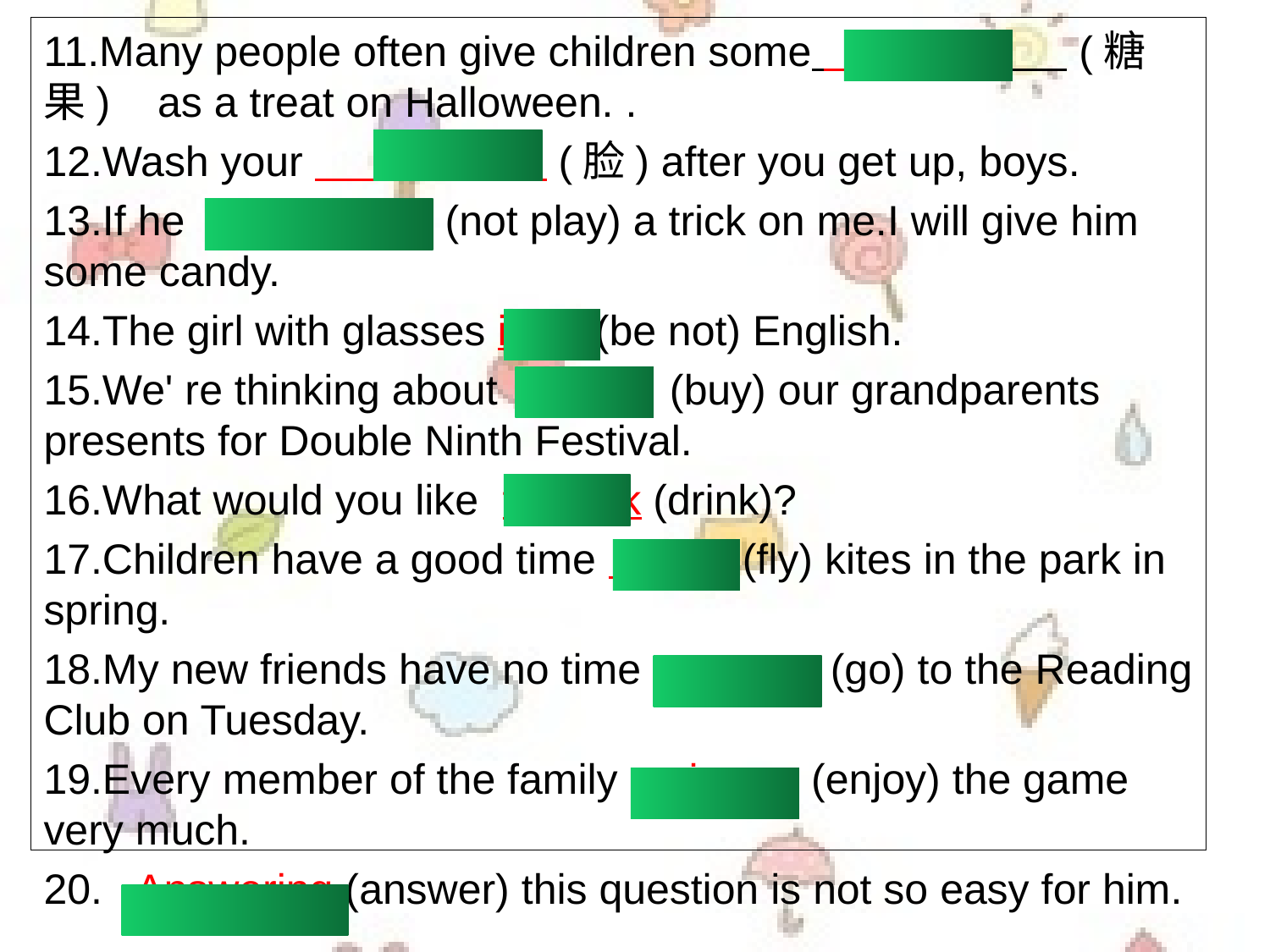

11.Many people often give children some    candy         (糖果)    as a treat on Halloween. .
12.Wash your       faces      (脸) after you get up, boys.
13.If he  doesn't play (not play) a trick on me.I will give him some candy.
14.The girl with glasses isn't  (be not) English.
15.We' re thinking about  buying  (buy) our grandparents presents for Double Ninth Festival.
16.What would you like  to drink (drink)?
17.Children have a good time  flying  (fly) kites in the park in spring.
18.My new friends have no time   to go     (go) to the Reading Club on Tuesday.
19.Every member of the family  enjoys    (enjoy) the game very much.
20.   Answering (answer) this question is not so easy for him.